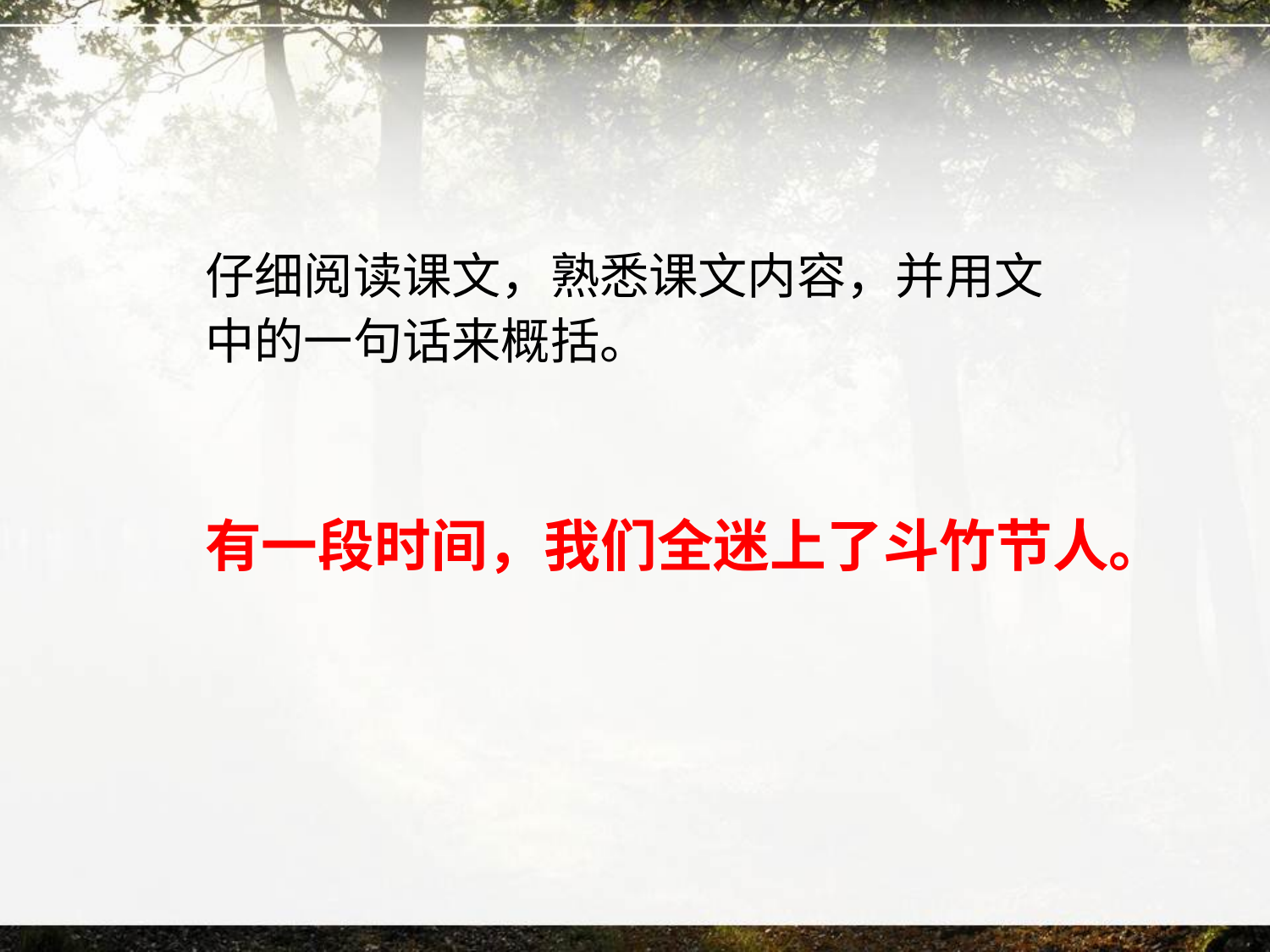

仔细阅读课文，熟悉课文内容，并用文中的一句话来概括。
有一段时间，我们全迷上了斗竹节人。